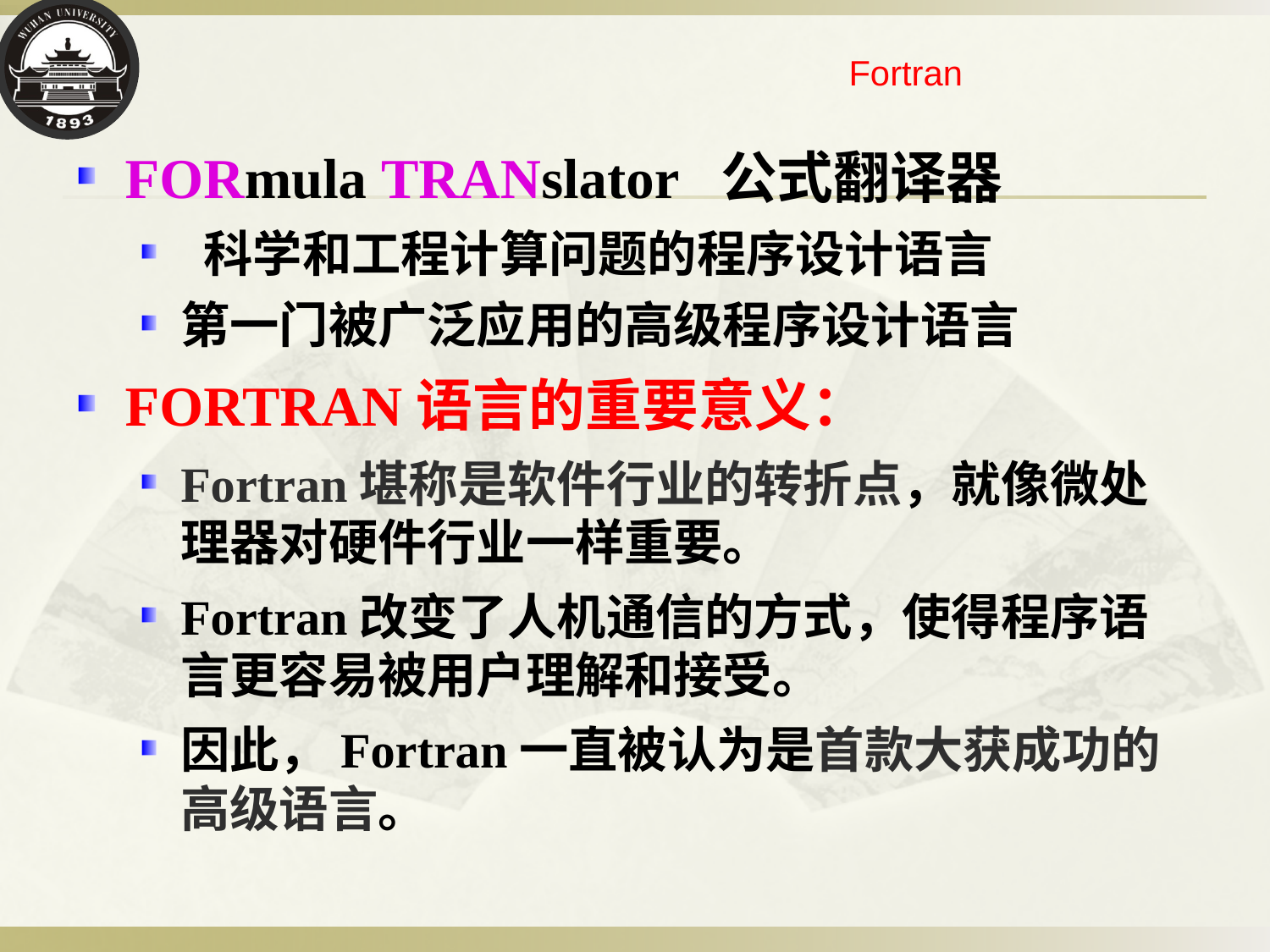

# Fortran
FORmula TRANslator  公式翻译器
 科学和工程计算问题的程序设计语言
第一门被广泛应用的高级程序设计语言
FORTRAN语言的重要意义：
Fortran堪称是软件行业的转折点，就像微处理器对硬件行业一样重要。
Fortran改变了人机通信的方式，使得程序语言更容易被用户理解和接受。
因此，Fortran一直被认为是首款大获成功的高级语言。